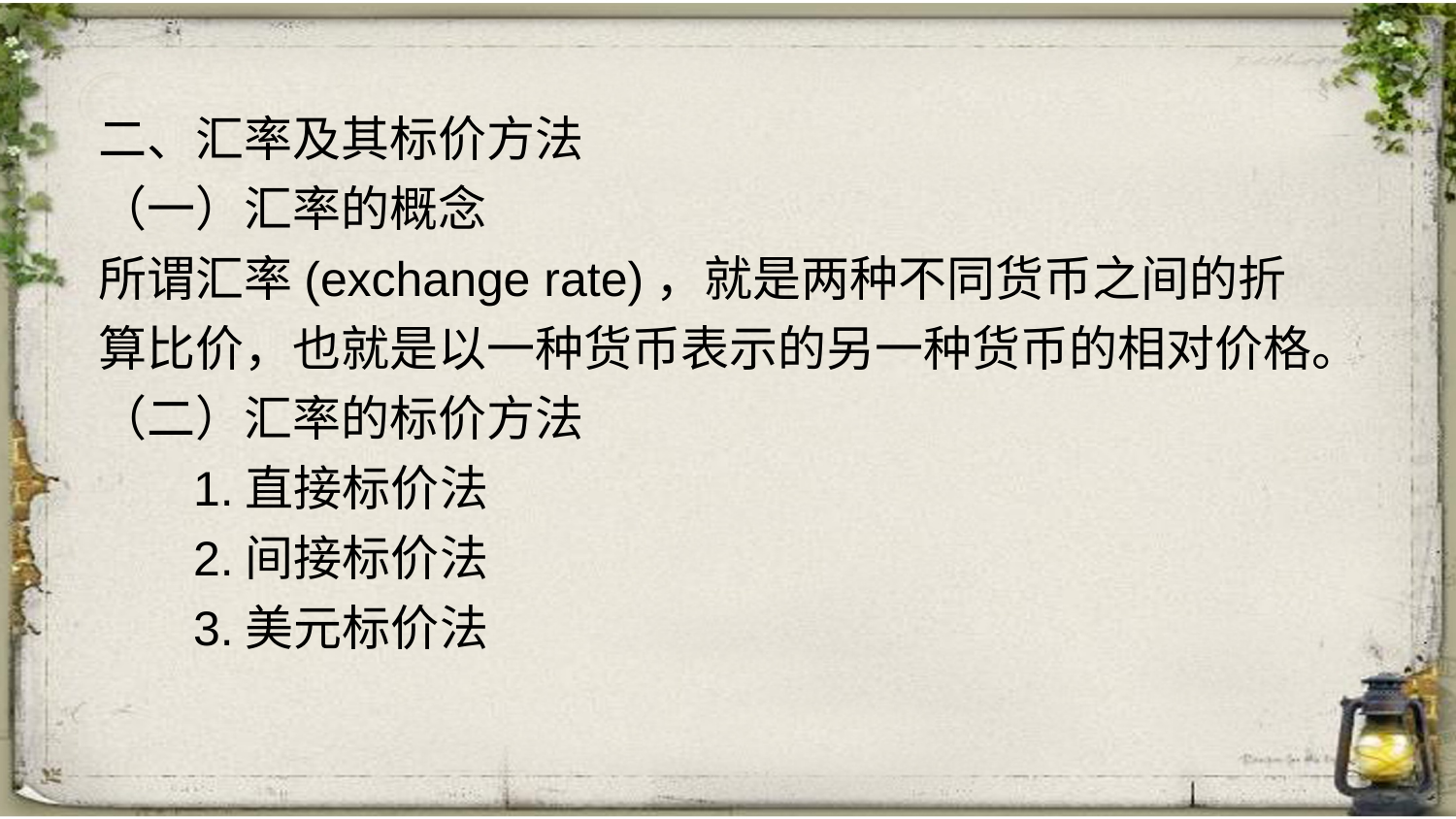

二、汇率及其标价方法
（一）汇率的概念
所谓汇率(exchange rate)，就是两种不同货币之间的折算比价，也就是以一种货币表示的另一种货币的相对价格。
（二）汇率的标价方法
       1.直接标价法
       2.间接标价法
       3.美元标价法